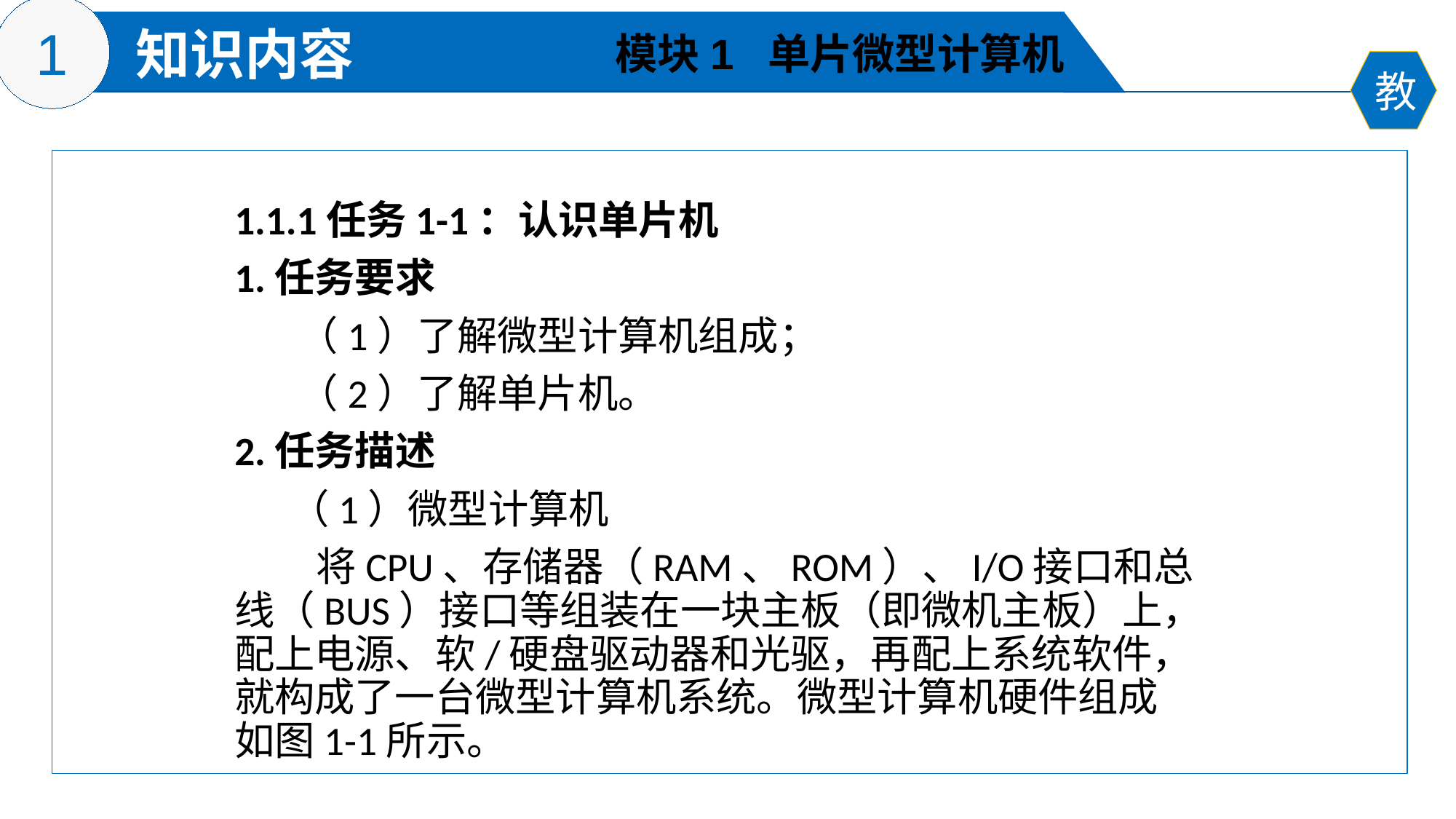

模块1  单片微型计算机
1.1.1任务1-1：认识单片机
1.任务要求
      （1）了解微型计算机组成；
      （2）了解单片机。
2.任务描述
     （1）微型计算机
        将CPU、存储器（RAM、ROM）、I/O接口和总线（BUS）接口等组装在一块主板（即微机主板）上，配上电源、软/硬盘驱动器和光驱，再配上系统软件，就构成了一台微型计算机系统。微型计算机硬件组成如图1-1所示。
#